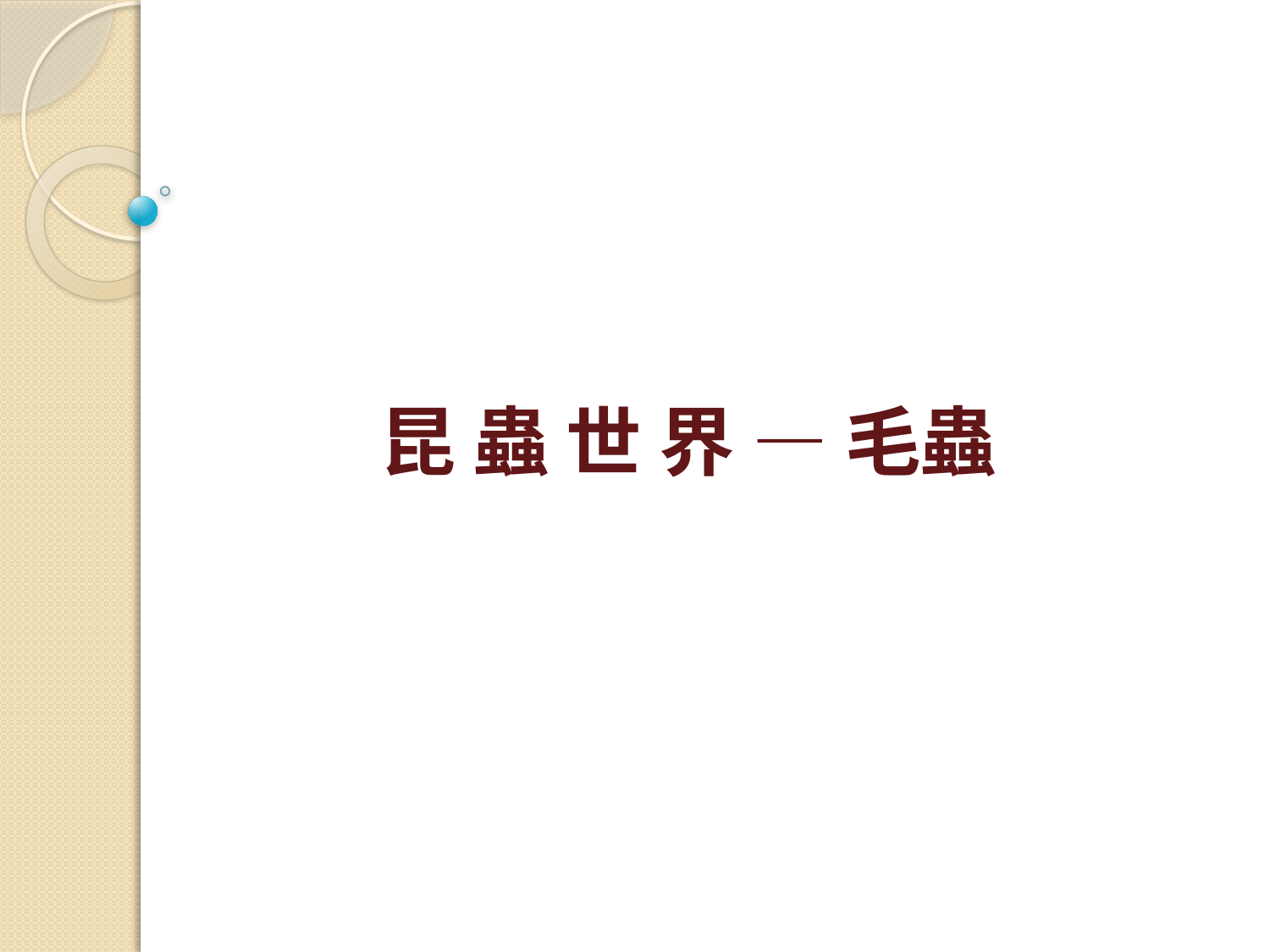

# 昆 蟲 世 界 — 毛蟲